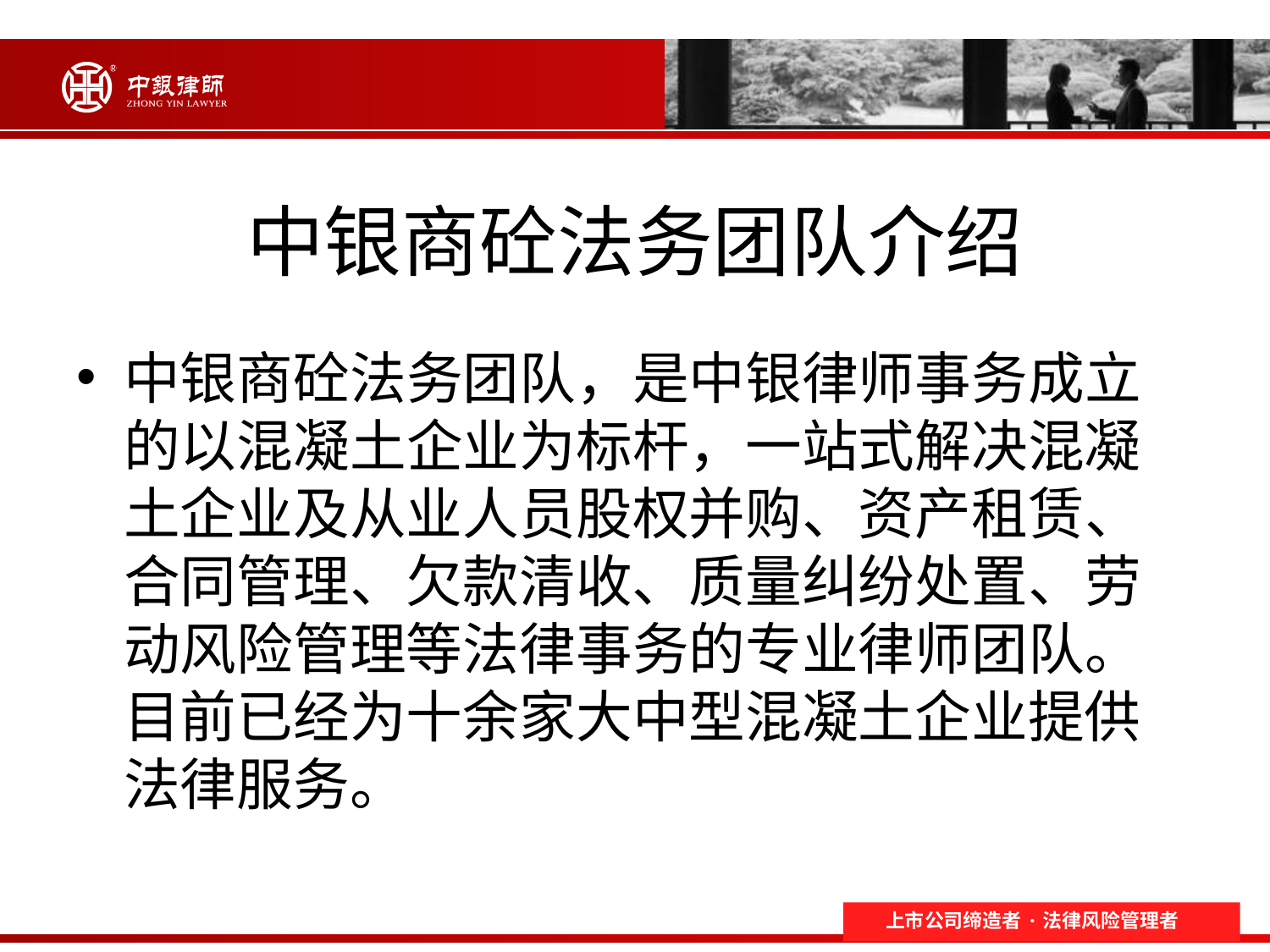

# 中银商砼法务团队介绍
中银商砼法务团队，是中银律师事务成立的以混凝土企业为标杆，一站式解决混凝土企业及从业人员股权并购、资产租赁、合同管理、欠款清收、质量纠纷处置、劳动风险管理等法律事务的专业律师团队。目前已经为十余家大中型混凝土企业提供法律服务。